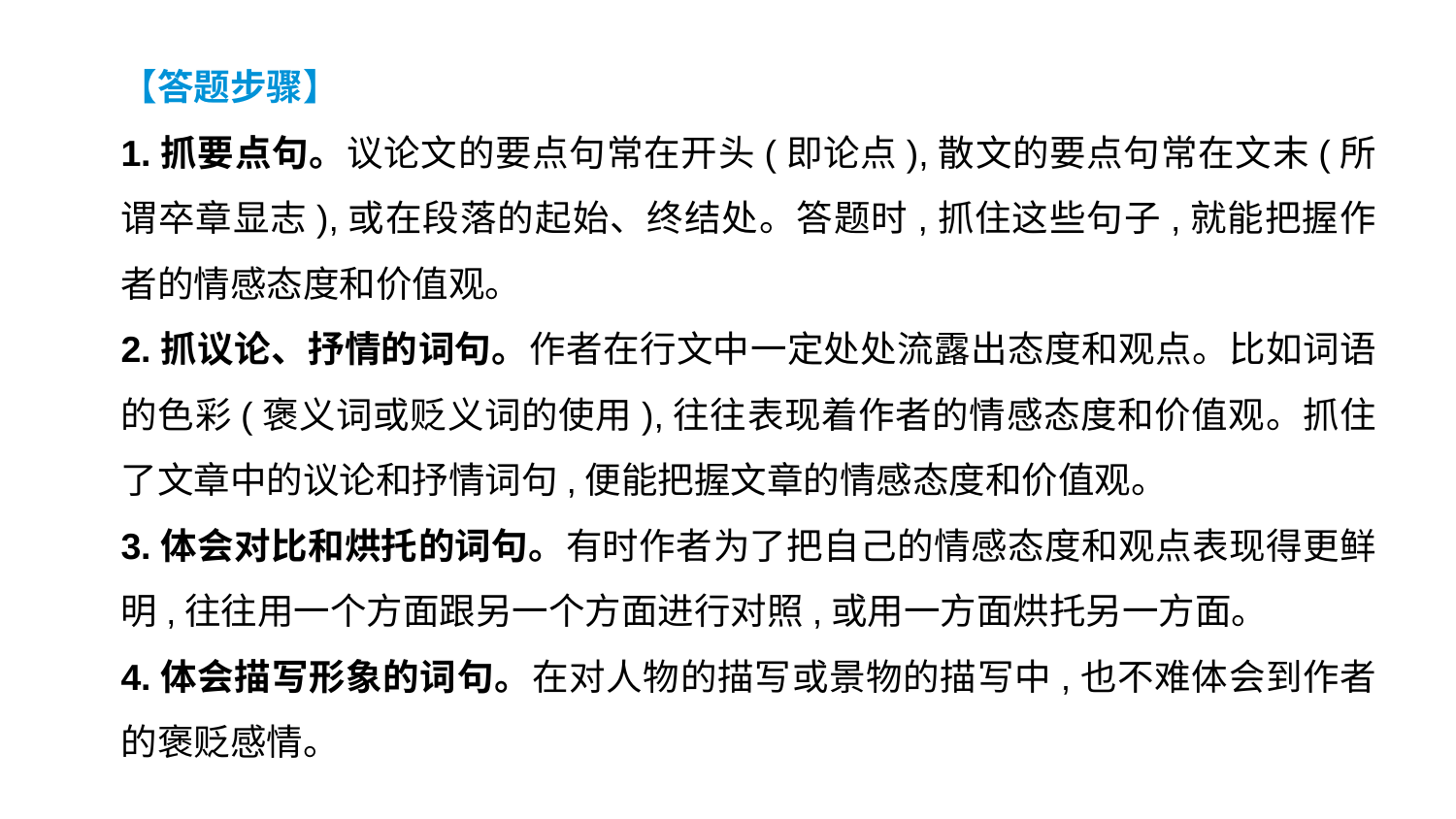

【答题步骤】
1.抓要点句。议论文的要点句常在开头(即论点),散文的要点句常在文末(所谓卒章显志),或在段落的起始、终结处。答题时,抓住这些句子,就能把握作者的情感态度和价值观。
2.抓议论、抒情的词句。作者在行文中一定处处流露出态度和观点。比如词语的色彩(褒义词或贬义词的使用),往往表现着作者的情感态度和价值观。抓住了文章中的议论和抒情词句,便能把握文章的情感态度和价值观。
3.体会对比和烘托的词句。有时作者为了把自己的情感态度和观点表现得更鲜明,往往用一个方面跟另一个方面进行对照,或用一方面烘托另一方面。
4.体会描写形象的词句。在对人物的描写或景物的描写中,也不难体会到作者的褒贬感情。